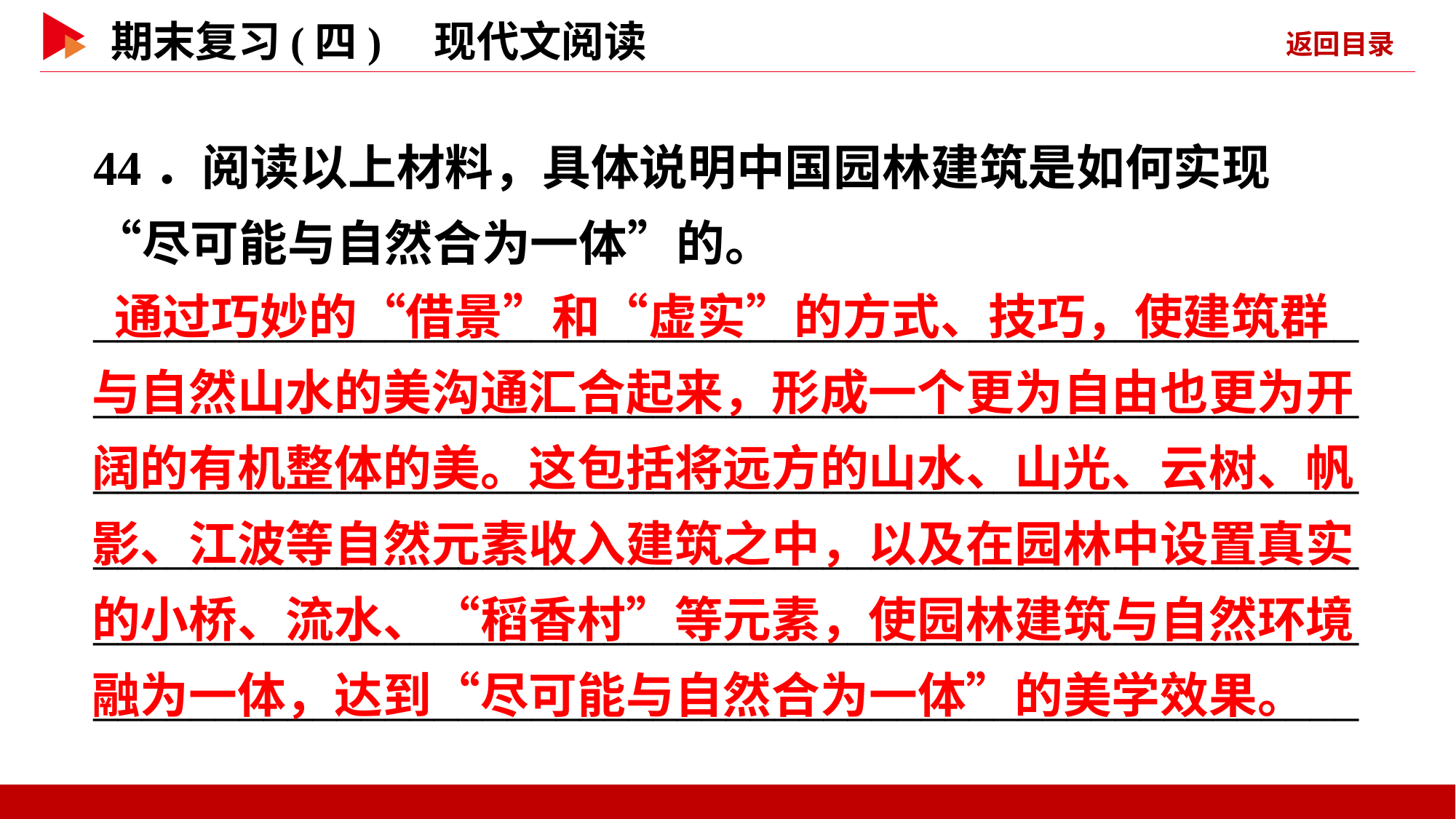

44．阅读以上材料，具体说明中国园林建筑是如何实现“尽可能与自然合为一体”的。
________________________________________________________________________________________________________________________________________________________________________________________________________________________________________________________________________________________________________________________
 通过巧妙的“借景”和“虚实”的方式、技巧，使建筑群与自然山水的美沟通汇合起来，形成一个更为自由也更为开阔的有机整体的美。这包括将远方的山水、山光、云树、帆影、江波等自然元素收入建筑之中，以及在园林中设置真实的小桥、流水、“稻香村”等元素，使园林建筑与自然环境融为一体，达到“尽可能与自然合为一体”的美学效果。